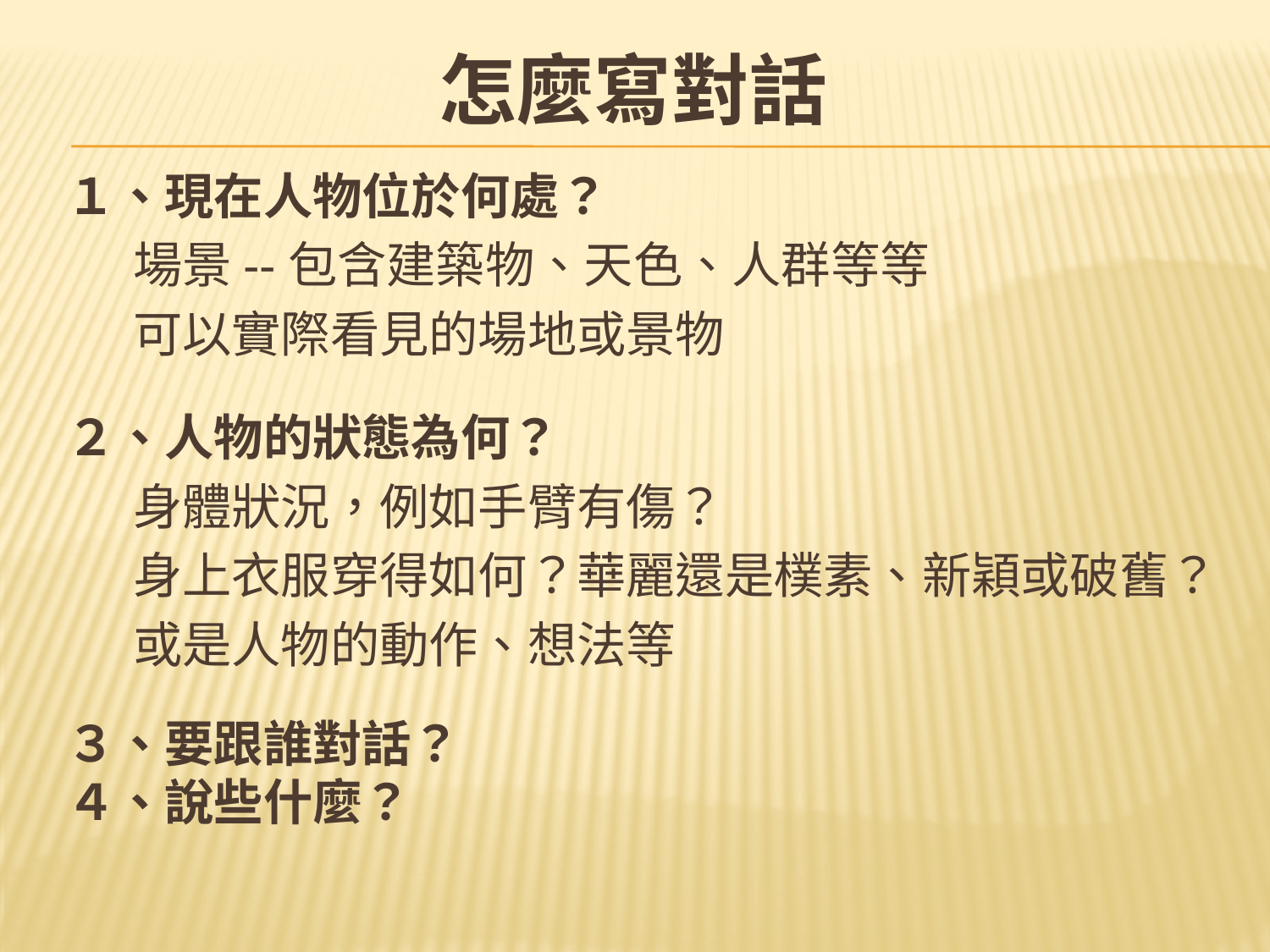

# 怎麼寫對話
１、現在人物位於何處？
     場景--包含建築物、天色、人群等等
     可以實際看見的場地或景物

２、人物的狀態為何？
     身體狀況，例如手臂有傷？
     身上衣服穿得如何？華麗還是樸素、新穎或破舊？
     或是人物的動作、想法等
３、要跟誰對話？
４、說些什麼？